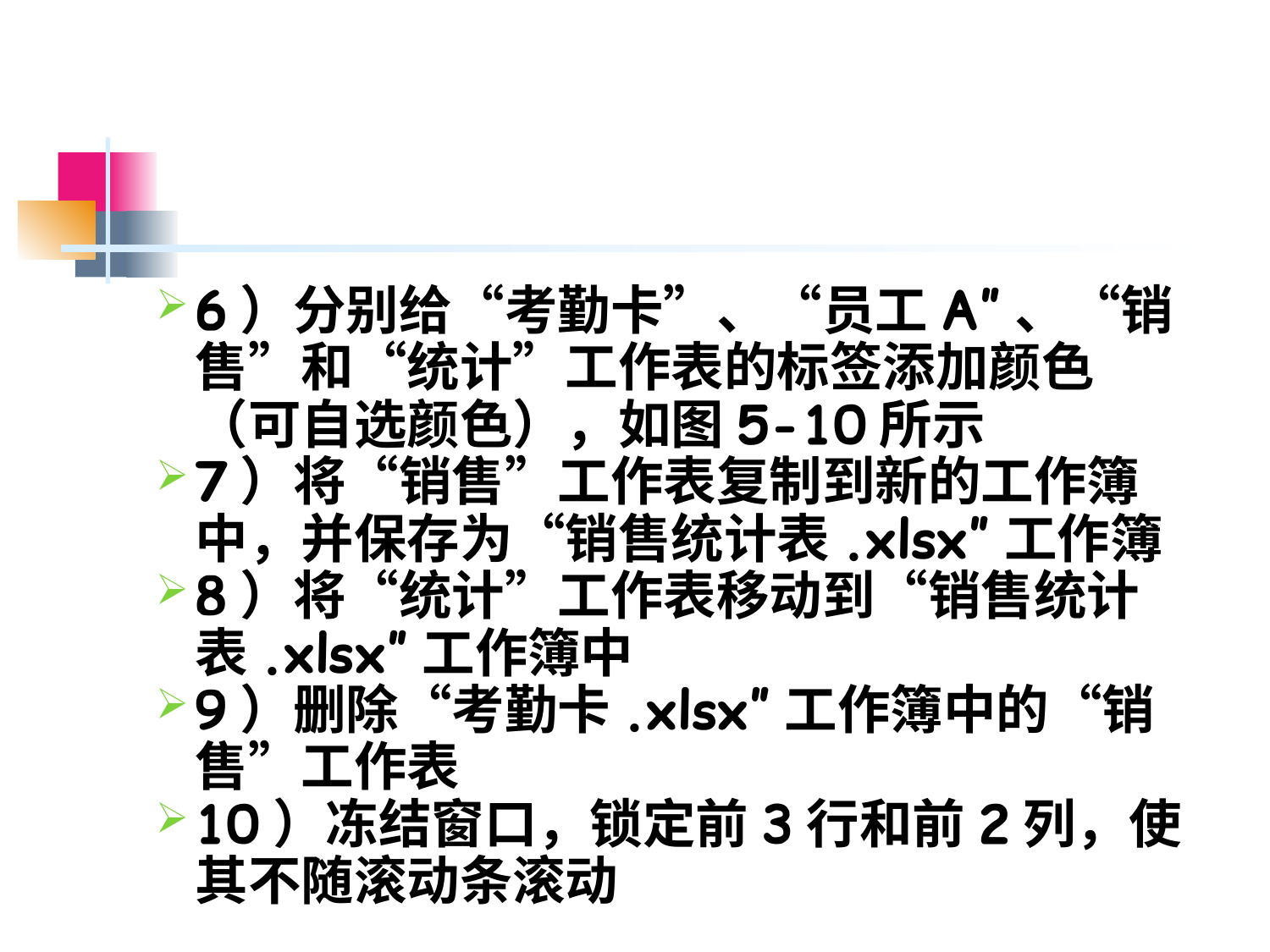

#
6）分别给“考勤卡”、“员工A”、“销售”和“统计”工作表的标签添加颜色（可自选颜色），如图5-10所示
7）将“销售”工作表复制到新的工作簿中，并保存为“销售统计表.xlsx”工作簿
8）将“统计”工作表移动到“销售统计表.xlsx”工作簿中
9）删除“考勤卡.xlsx”工作簿中的“销售”工作表
10）冻结窗口，锁定前3行和前2列，使其不随滚动条滚动